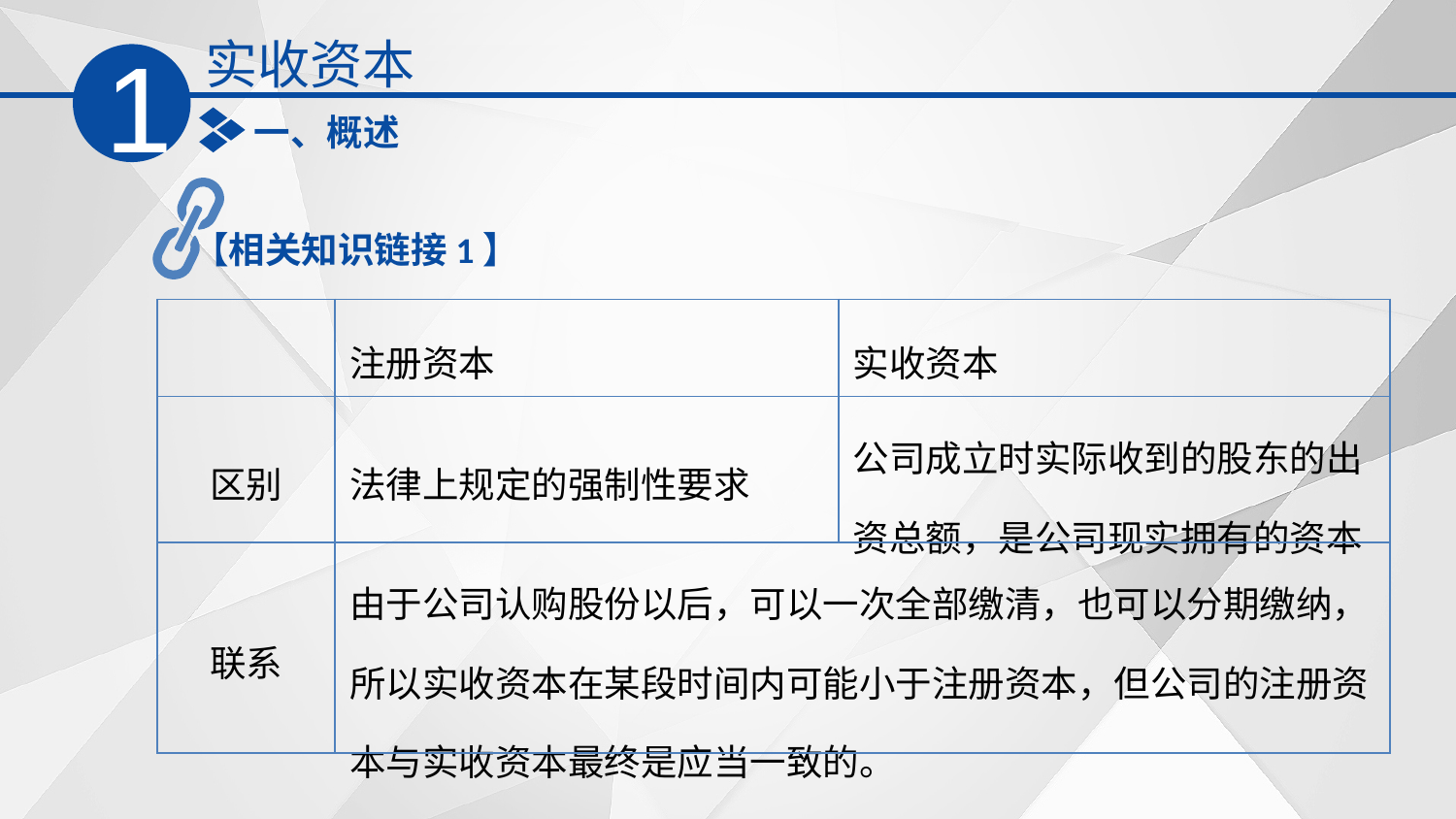

实收资本
1

一、概述

【相关知识链接1】
|  | 注册资本 | 实收资本 |
| --- | --- | --- |
| 区别 | 法律上规定的强制性要求 | 公司成立时实际收到的股东的出资总额，是公司现实拥有的资本 |
| 联系 | 由于公司认购股份以后，可以一次全部缴清，也可以分期缴纳，所以实收资本在某段时间内可能小于注册资本，但公司的注册资本与实收资本最终是应当一致的。 |  |